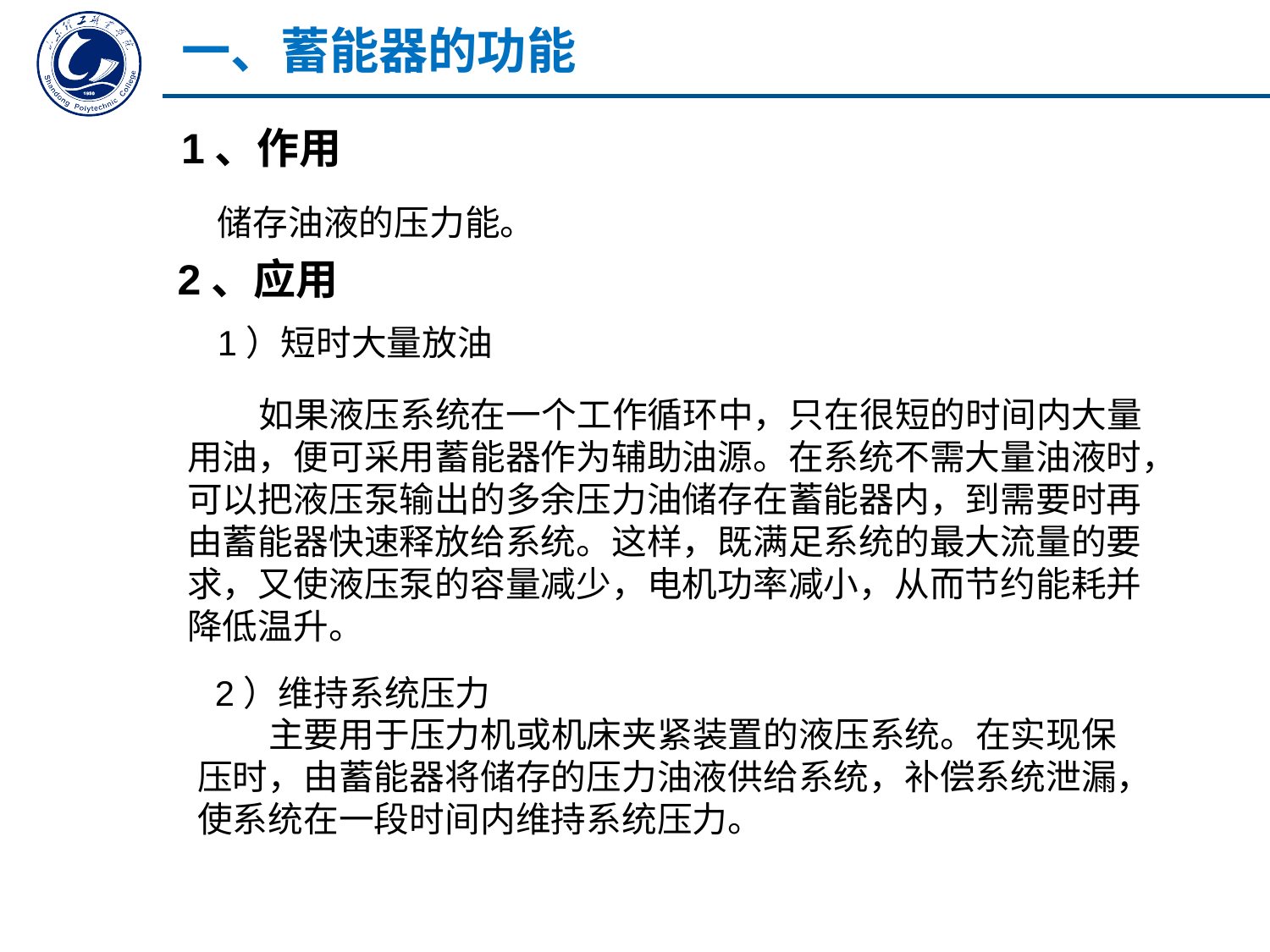

一、蓄能器的功能
1、作用
储存油液的压力能。
2、应用
1）短时大量放油

        如果液压系统在一个工作循环中，只在很短的时间内大量用油，便可采用蓄能器作为辅助油源。在系统不需大量油液时，可以把液压泵输出的多余压力油储存在蓄能器内，到需要时再由蓄能器快速释放给系统。这样，既满足系统的最大流量的要求，又使液压泵的容量减少，电机功率减小，从而节约能耗并降低温升。
2）维持系统压力
        主要用于压力机或机床夹紧装置的液压系统。在实现保压时，由蓄能器将储存的压力油液供给系统，补偿系统泄漏，使系统在一段时间内维持系统压力。